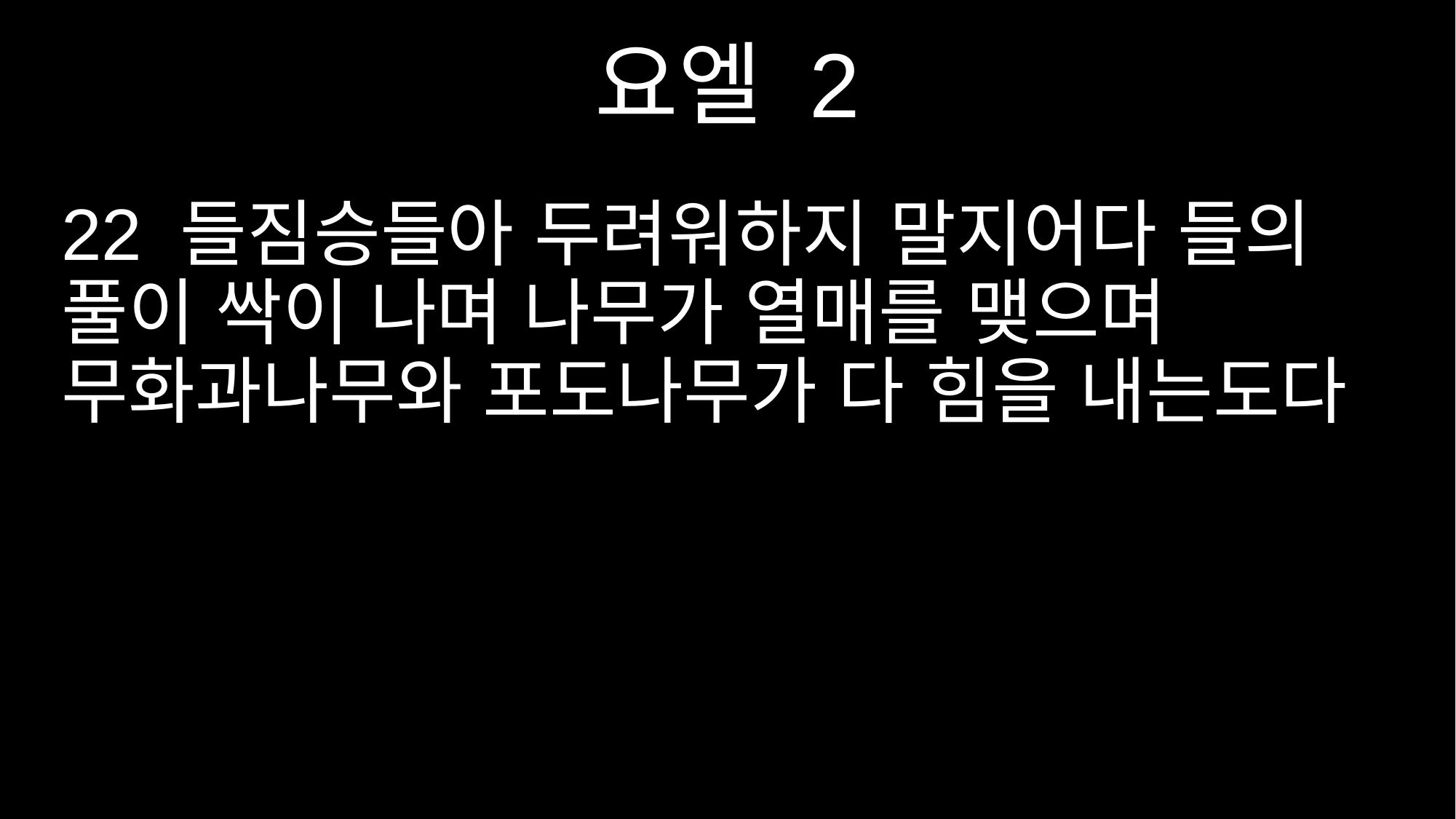

요엘 2
22 들짐승들아 두려워하지 말지어다 들의 풀이 싹이 나며 나무가 열매를 맺으며 무화과나무와 포도나무가 다 힘을 내는도다